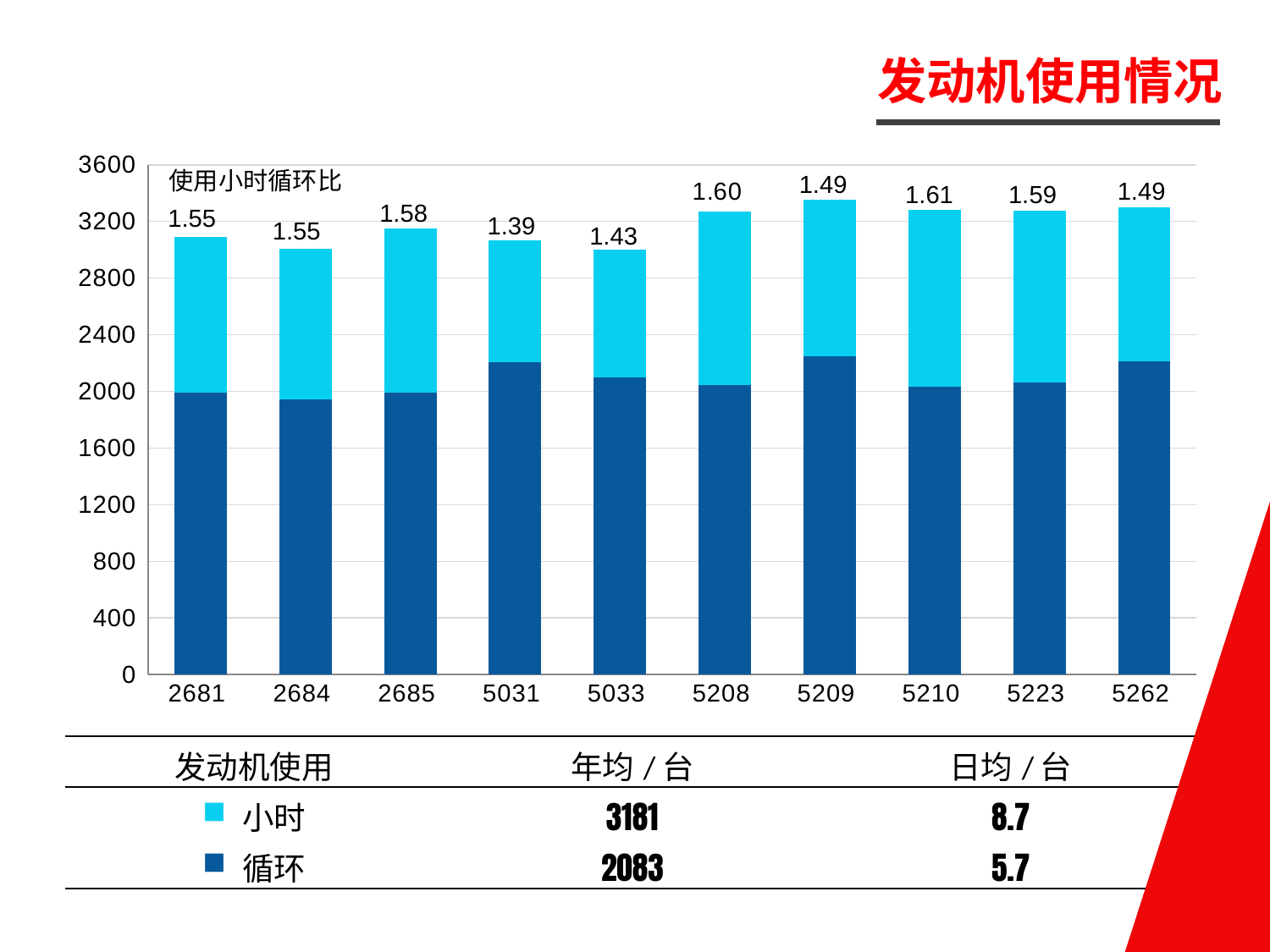

发动机使用情况

### Chart

| Category | 使用时间 | 使用循环 |
|---|---|---|
| 2681 | 3093.0856999999996 | 1991.0 |
| 2684 | 3008.5216 | 1941.0 |
| 2685 | 3151.367299999998 | 1990.0 |
| 5031 | 3065.592199999999 | 2208.0 |
| 5033 | 3001.545399999999 | 2097.0 |
| 5208 | 3272.115899999997 | 2046.0 |
| 5209 | 3355.8839000000007 | 2246.0 |
| 5210 | 3282.021200000003 | 2034.0 |
| 5223 | 3277.693500000001 | 2060.0 |
| 5262 | 3300.5465999999997 | 2214.0 |
使用小时循环比
1.49
1.49
1.61
1.59
1.58
1.55
1.39
1.55
1.43

| 发动机使用 | 年均/台 | 日均/台 |
| --- | --- | --- |
| 小时 | 3181 | 8.7 |
| 循环 | 2083 | 5.7 |